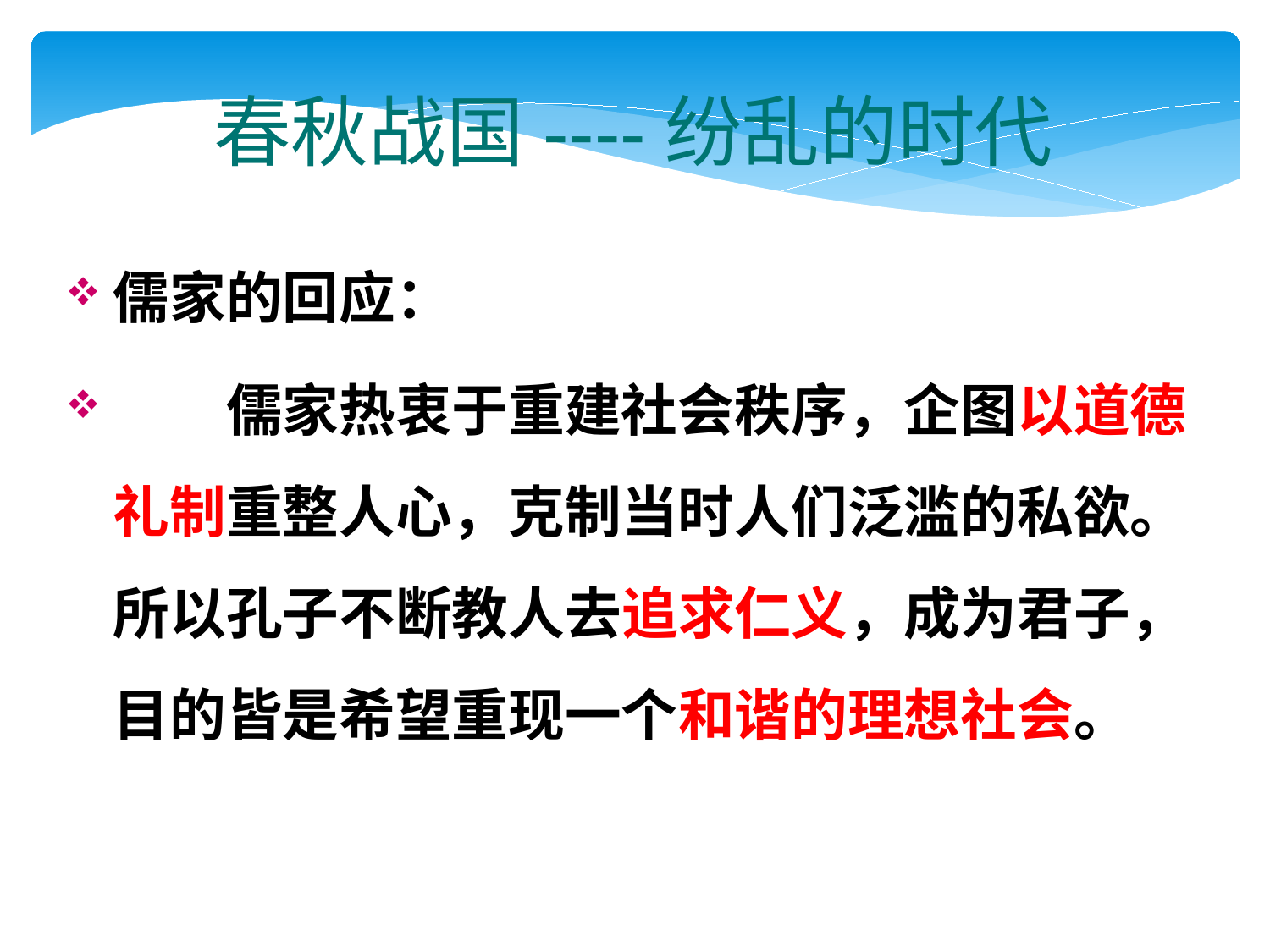

春秋战国----纷乱的时代
儒家的回应：
　　儒家热衷于重建社会秩序，企图以道德礼制重整人心，克制当时人们泛滥的私欲。所以孔子不断教人去追求仁义，成为君子，目的皆是希望重现一个和谐的理想社会。